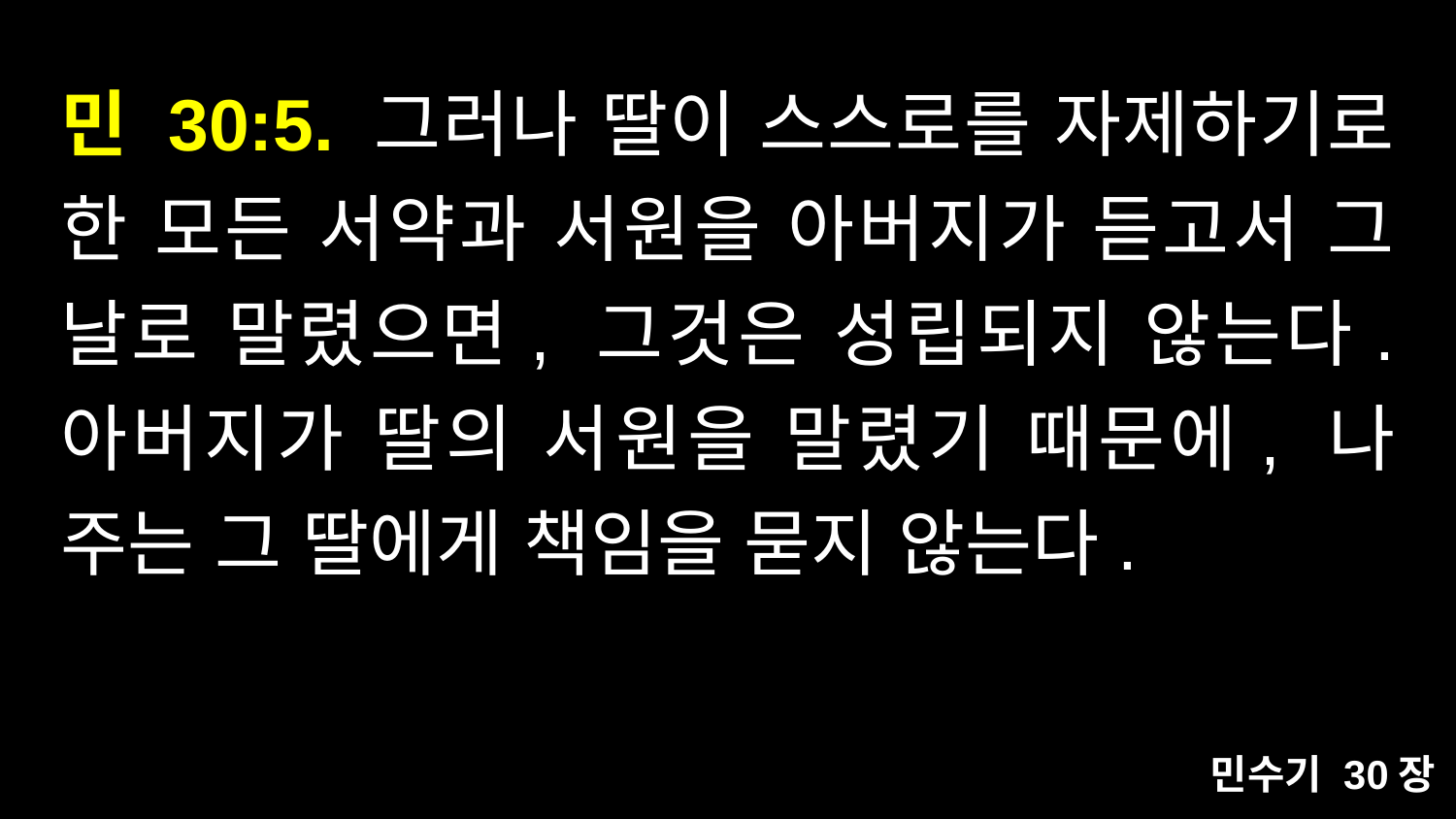

# 민 30:5. 그러나 딸이 스스로를 자제하기로 한 모든 서약과 서원을 아버지가 듣고서 그 날로 말렸으면, 그것은 성립되지 않는다. 아버지가 딸의 서원을 말렸기 때문에, 나 주는 그 딸에게 책임을 묻지 않는다.
민수기 30장